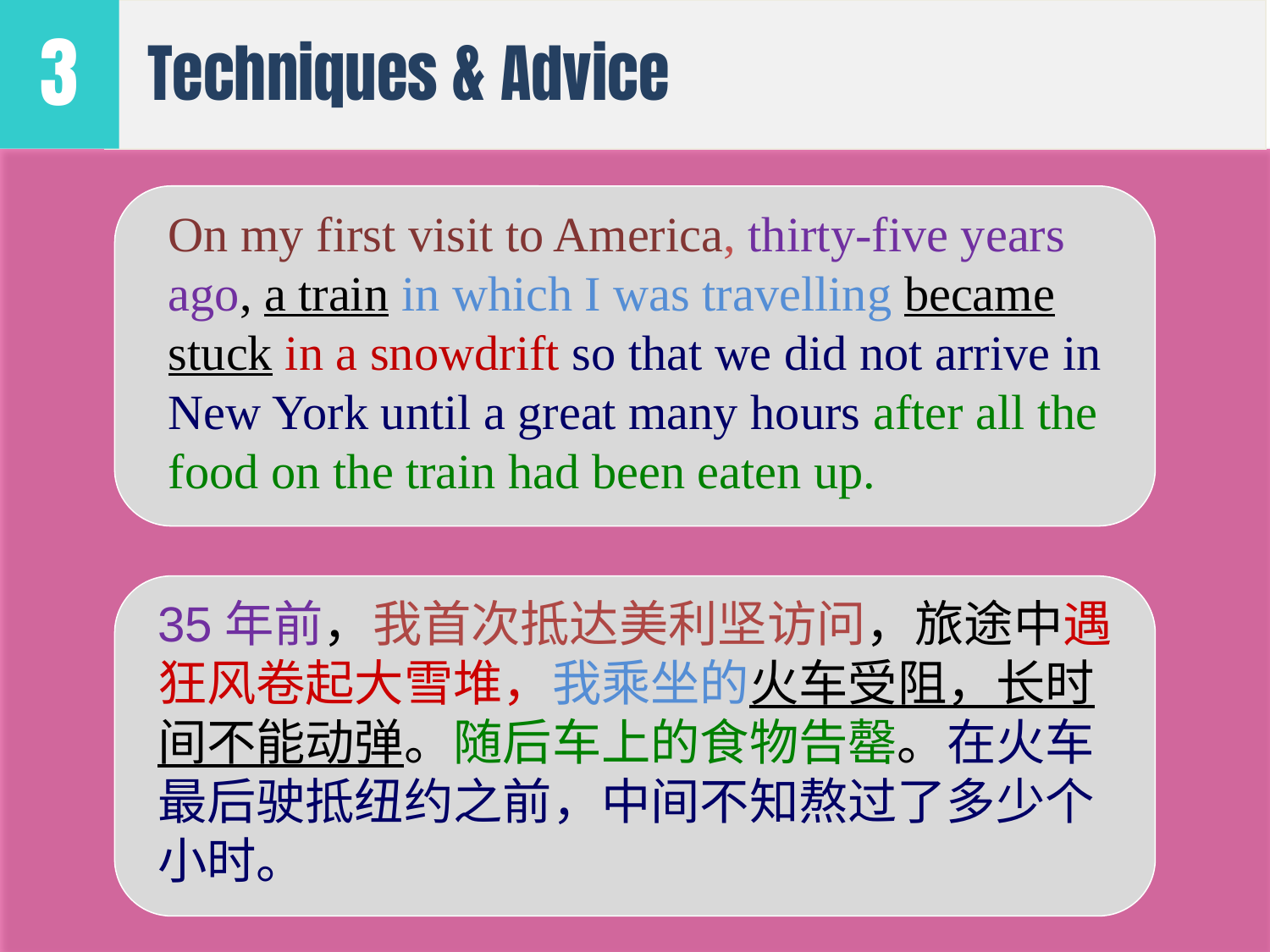

3

# Techniques & Advice

On my first visit to America, thirty-five years ago, a train in which I was travelling became stuck in a snowdrift so that we did not arrive in New York until a great many hours after all the food on the train had been eaten up.

35年前，我首次抵达美利坚访问，旅途中遇狂风卷起大雪堆，我乘坐的火车受阻，长时间不能动弹。随后车上的食物告罄。在火车最后驶抵纽约之前，中间不知熬过了多少个小时。